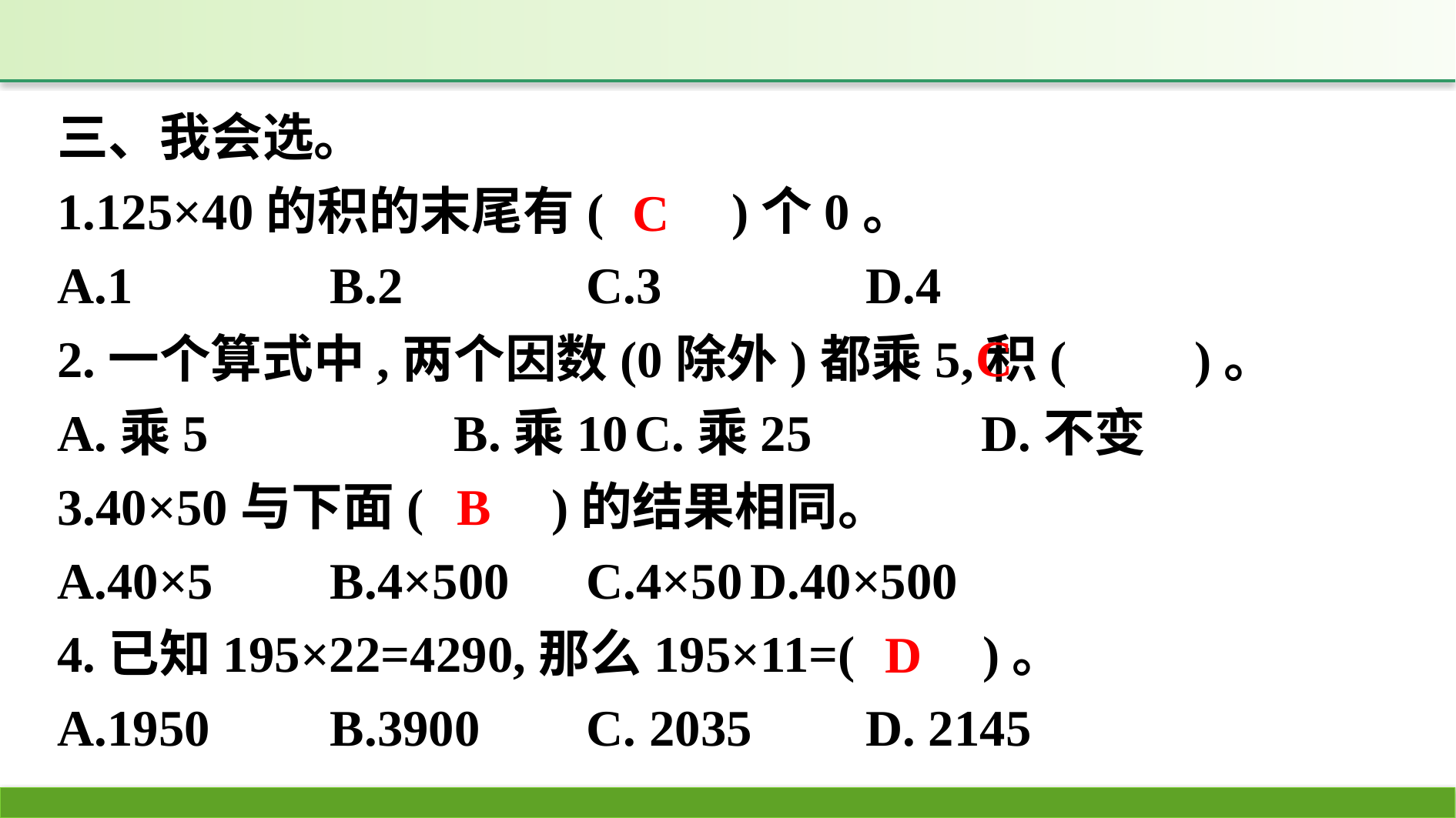

三、我会选。
1.125×40的积的末尾有(　　)个0。
A.1		B.2		C.3		D.4
2.一个算式中,两个因数(0除外)都乘5,积(　　)。
A.乘5		B.乘10	C.乘25		D.不变
3.40×50与下面(　　)的结果相同。
A.40×5	B.4×500	C.4×50	D.40×500
4.已知195×22=4290,那么195×11=(　　)。
A.1950	B.3900	C. 2035	D. 2145
C
C
B
D